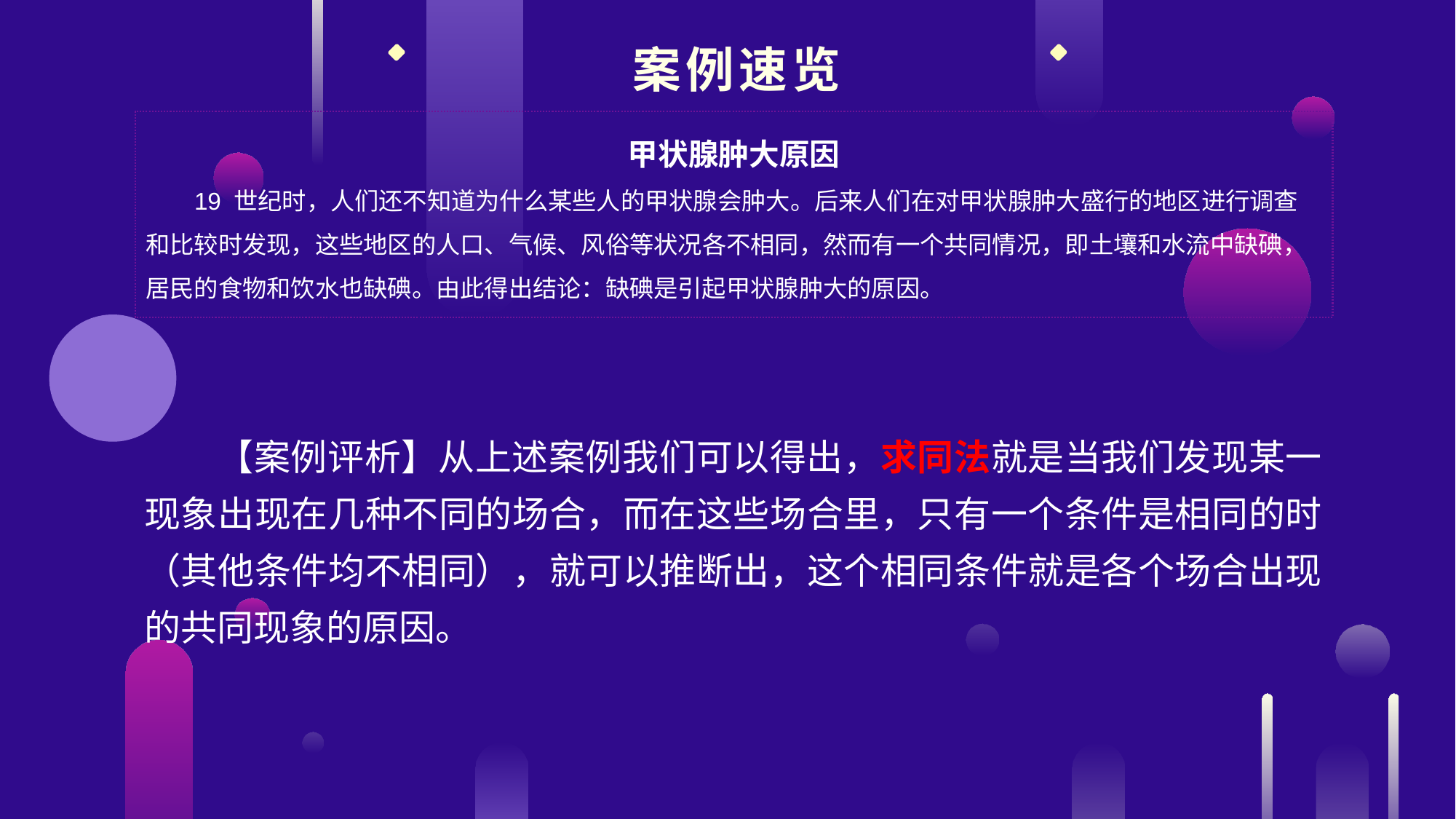

案例速览

甲状腺肿大原因
19 世纪时，人们还不知道为什么某些人的甲状腺会肿大。后来人们在对甲状腺肿大盛行的地区进行调查和比较时发现，这些地区的人口、气候、风俗等状况各不相同，然而有一个共同情况，即土壤和水流中缺碘，居民的食物和饮水也缺碘。由此得出结论：缺碘是引起甲状腺肿大的原因。

【案例评析】从上述案例我们可以得出，求同法就是当我们发现某一现象出现在几种不同的场合，而在这些场合里，只有一个条件是相同的时（其他条件均不相同），就可以推断出，这个相同条件就是各个场合出现的共同现象的原因。